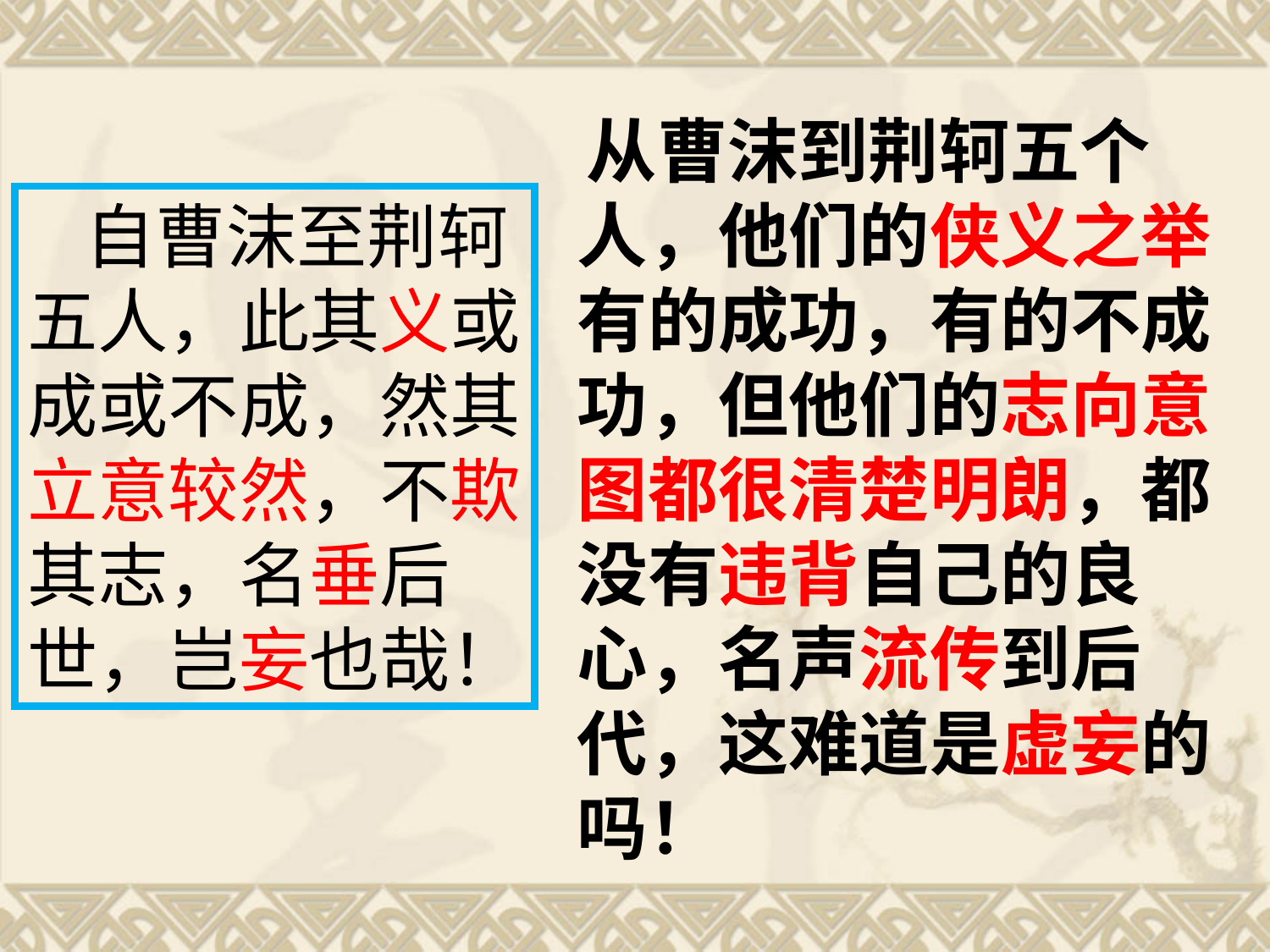

从曹沫到荆轲五个人，他们的侠义之举有的成功，有的不成功，但他们的志向意图都很清楚明朗，都没有违背自己的良心，名声流传到后代，这难道是虚妄的吗！
  自曹沫至荆轲五人，此其义或成或不成，然其立意较然，不欺其志，名垂后世，岂妄也哉！